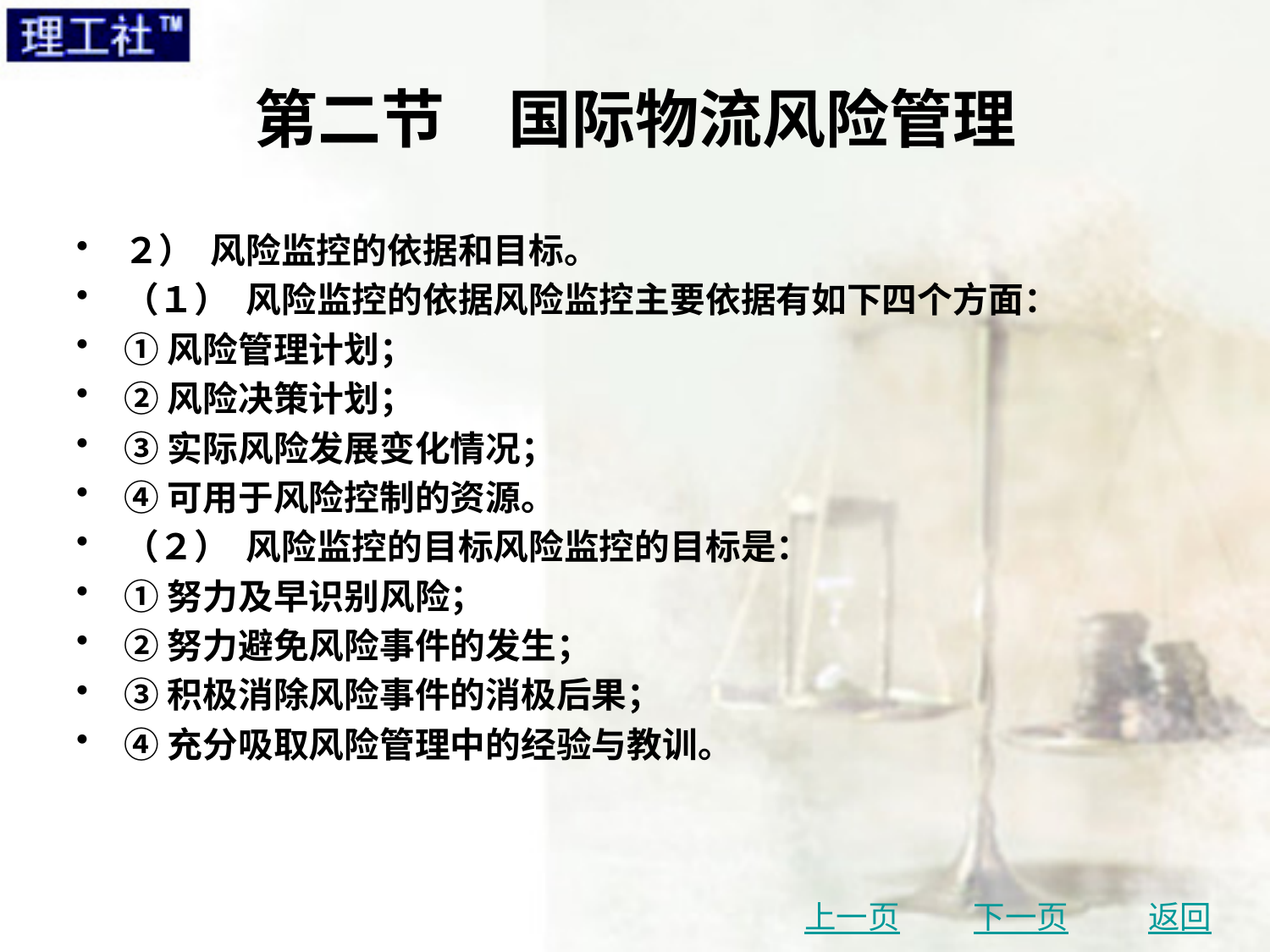

# 第二节　国际物流风险管理
２）  风险监控的依据和目标。
（１）  风险监控的依据风险监控主要依据有如下四个方面：
①风险管理计划；
②风险决策计划；
③实际风险发展变化情况；
④可用于风险控制的资源。
（２）  风险监控的目标风险监控的目标是：
①努力及早识别风险；
②努力避免风险事件的发生；
③积极消除风险事件的消极后果；
④充分吸取风险管理中的经验与教训。

上一页
下一页
返回